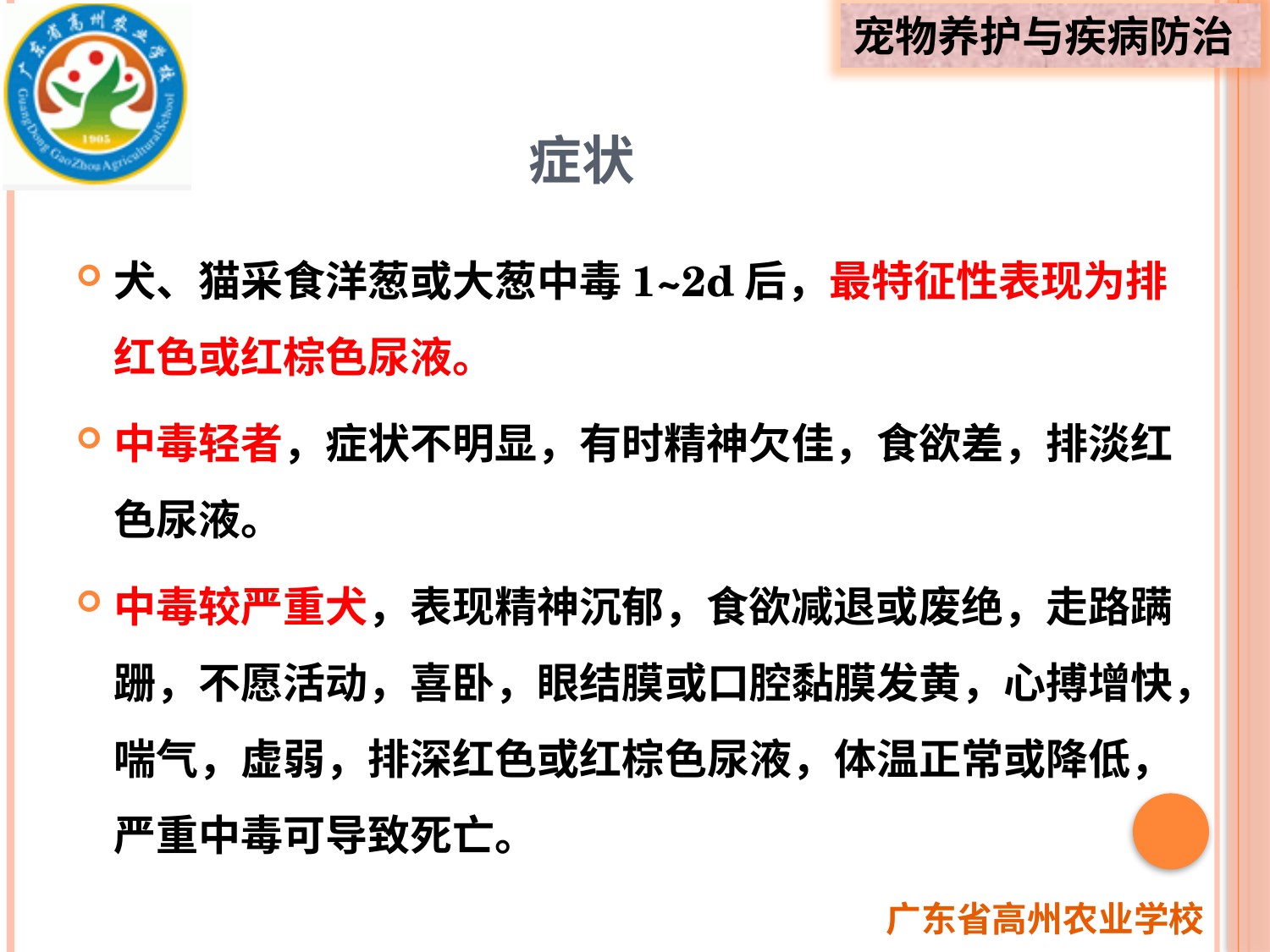

# 症状
犬、猫采食洋葱或大葱中毒1~2d后，最特征性表现为排红色或红棕色尿液。
中毒轻者，症状不明显，有时精神欠佳，食欲差，排淡红色尿液。
中毒较严重犬，表现精神沉郁，食欲减退或废绝，走路蹒跚，不愿活动，喜卧，眼结膜或口腔黏膜发黄，心搏增快，喘气，虚弱，排深红色或红棕色尿液，体温正常或降低，严重中毒可导致死亡。